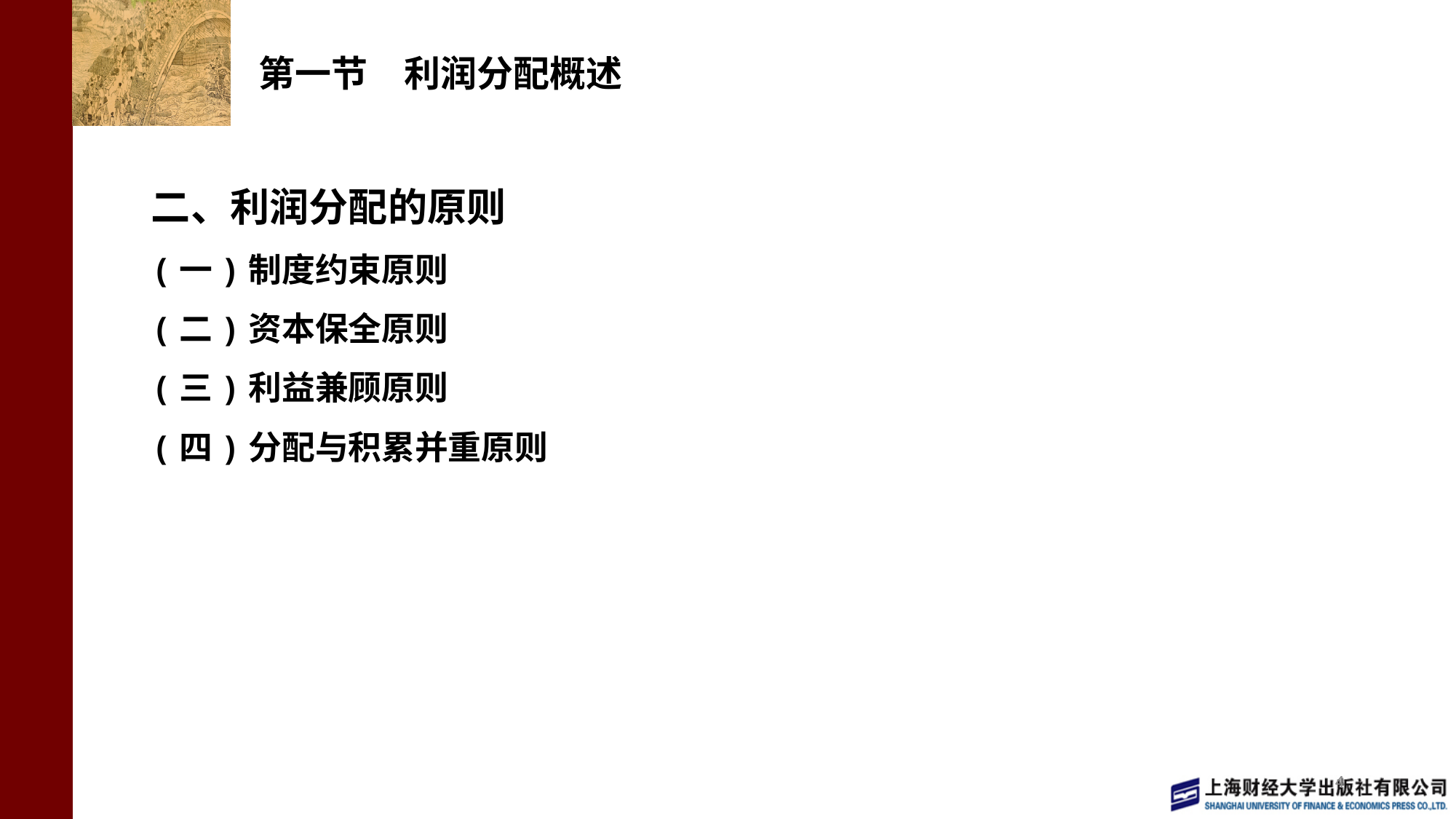

# 第一节　利润分配概述
二、利润分配的原则
(一)制度约束原则
(二)资本保全原则
(三)利益兼顾原则
(四)分配与积累并重原则

4